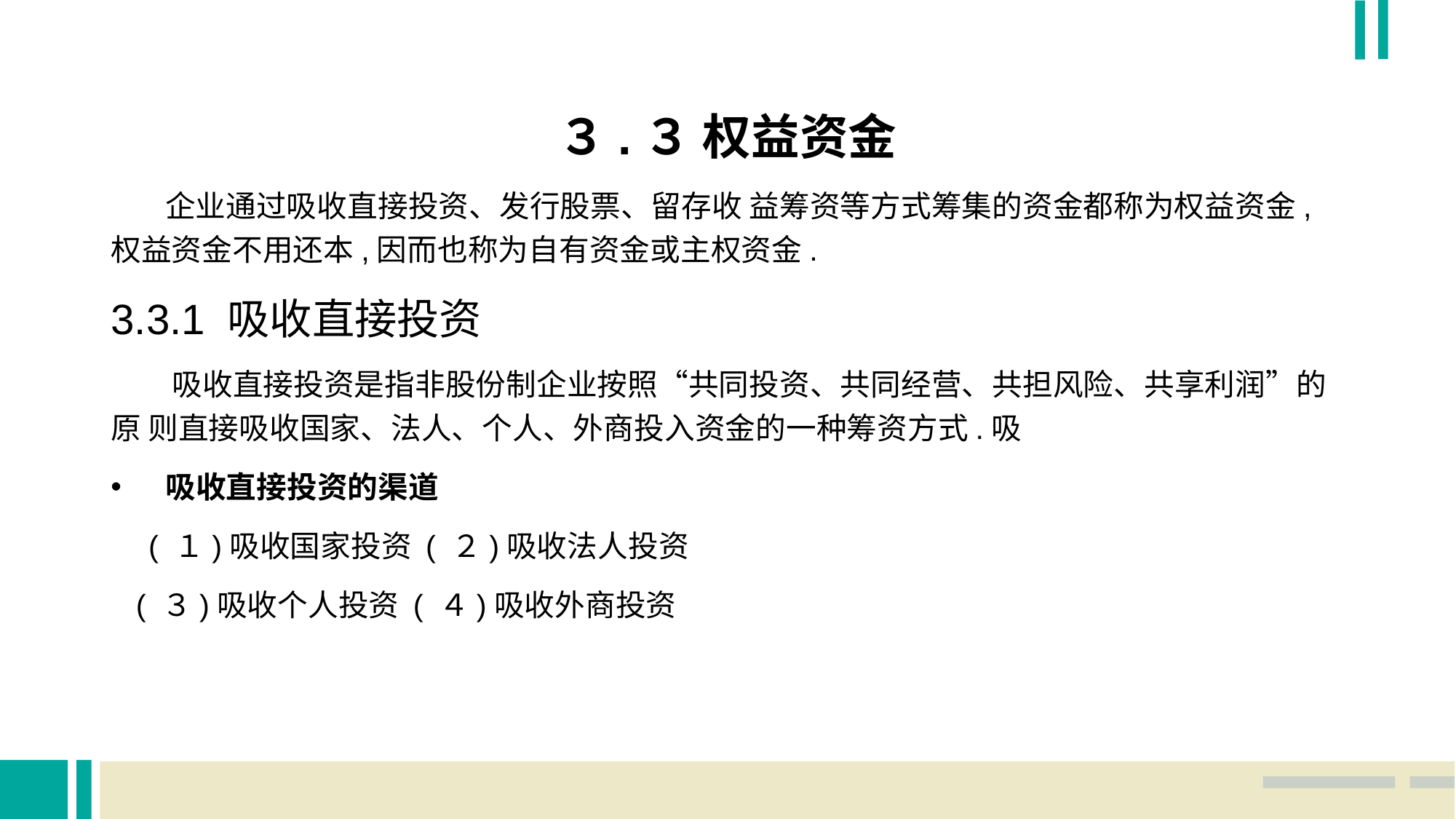

３.３ 权益资金
       企业通过吸收直接投资、发行股票、留存收 益筹资等方式筹集的资金都称为权益资金,权益资金不用还本,因而也称为自有资金或主权资金.
3.3.1 吸收直接投资
        吸收直接投资是指非股份制企业按照“共同投资、共同经营、共担风险、共享利润”的原 则直接吸收国家、法人、个人、外商投入资金的一种筹资方式.吸
吸收直接投资的渠道
　( １)吸收国家投资 ( ２)吸收法人投资
   ( ３)吸收个人投资 ( ４)吸收外商投资